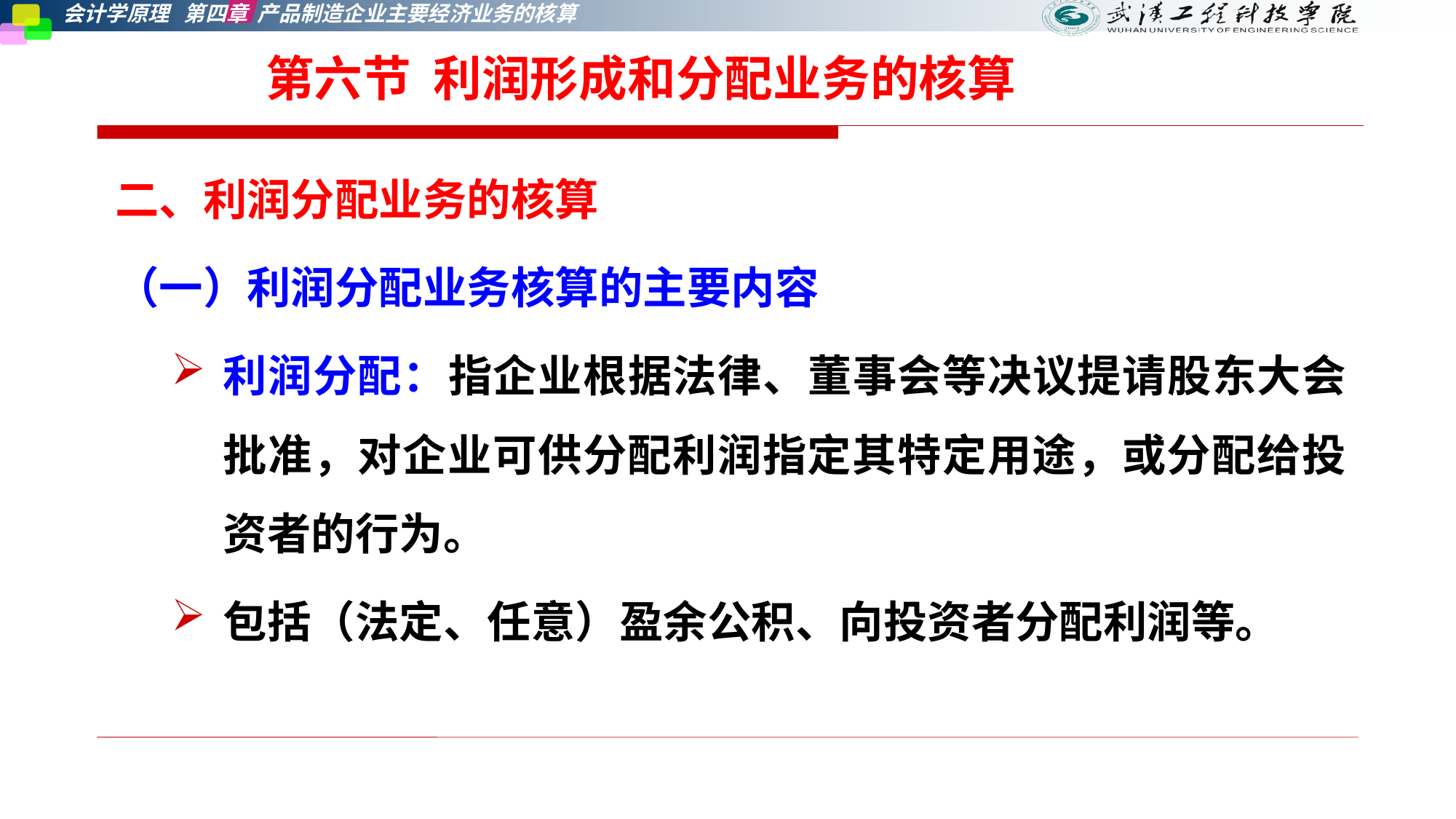

# 第六节  利润形成和分配业务的核算
二、利润分配业务的核算
（一）利润分配业务核算的主要内容
利润分配：指企业根据法律、董事会等决议提请股东大会批准，对企业可供分配利润指定其特定用途，或分配给投资者的行为。
包括（法定、任意）盈余公积、向投资者分配利润等。